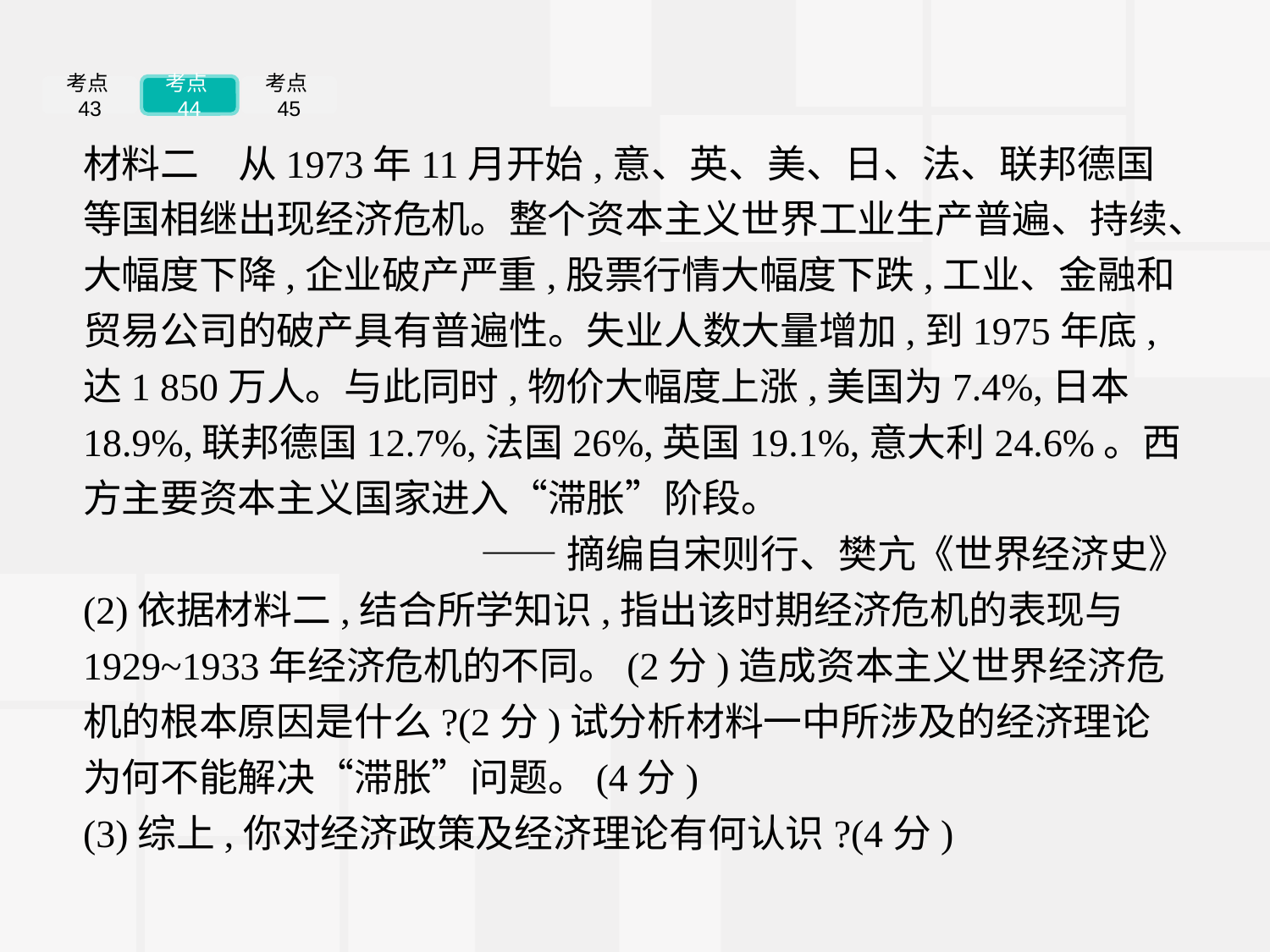

考点43
考点44
考点45
材料二　从1973年11月开始,意、英、美、日、法、联邦德国等国相继出现经济危机。整个资本主义世界工业生产普遍、持续、大幅度下降,企业破产严重,股票行情大幅度下跌,工业、金融和贸易公司的破产具有普遍性。失业人数大量增加,到1975年底,达1 850万人。与此同时,物价大幅度上涨,美国为7.4%,日本18.9%,联邦德国12.7%,法国26%,英国19.1%,意大利24.6%。西方主要资本主义国家进入“滞胀”阶段。
——摘编自宋则行、樊亢《世界经济史》
(2)依据材料二,结合所学知识,指出该时期经济危机的表现与1929~1933年经济危机的不同。(2分)造成资本主义世界经济危机的根本原因是什么?(2分)试分析材料一中所涉及的经济理论为何不能解决“滞胀”问题。(4分)
(3)综上,你对经济政策及经济理论有何认识?(4分)